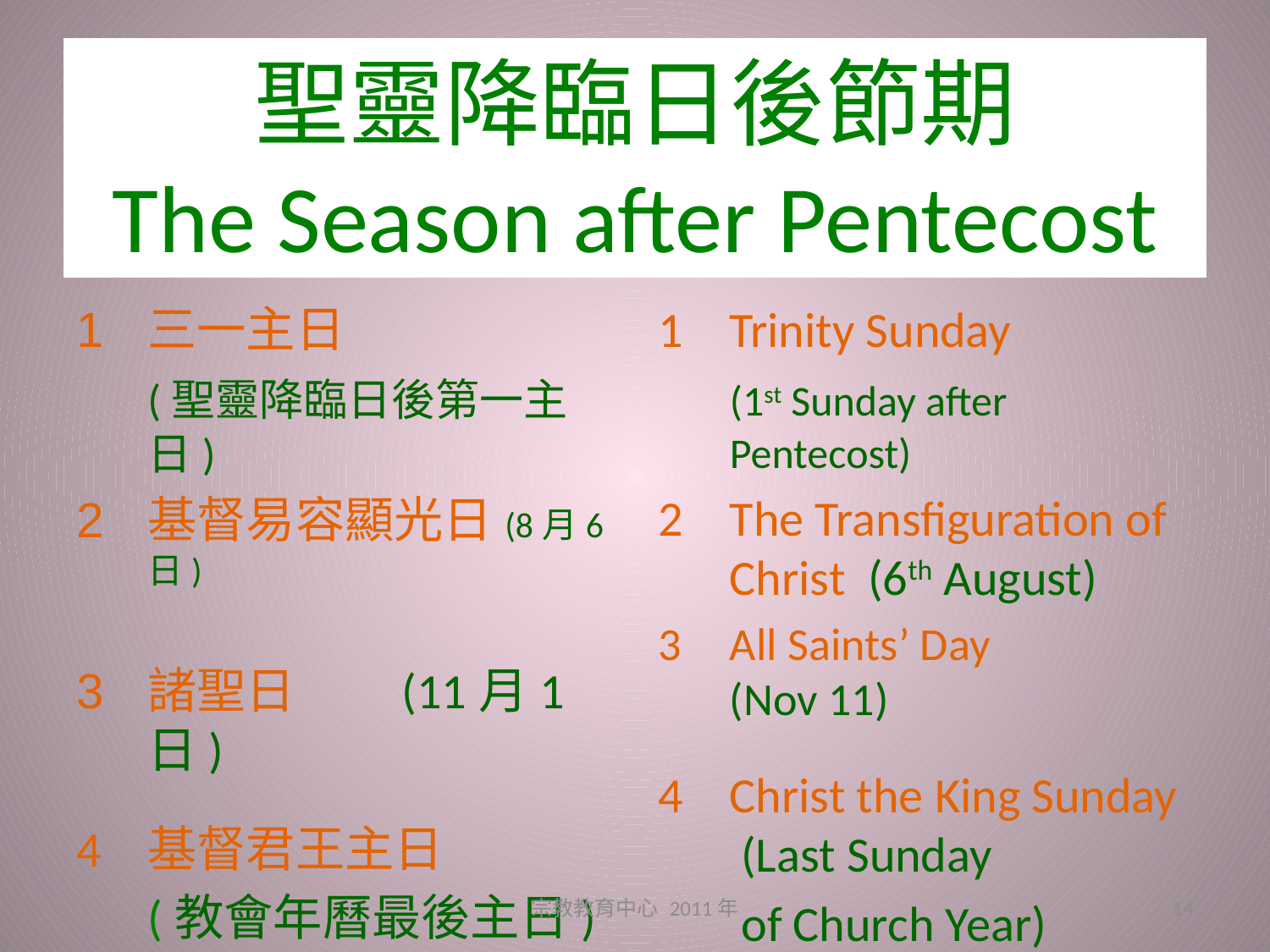

# 聖靈降臨日後節期 The Season after Pentecost

三一主日
	(聖靈降臨日後第一主日)
基督易容顯光日(8月6日)

諸聖日	(11月1日)

4	基督君王主日
	(教會年曆最後主日)

Trinity Sunday
	(1st Sunday after Pentecost)
The Transfiguration of Christ	 (6th August)
All Saints’ Day	(Nov 11)

Christ the King Sunday   (Last Sunday
	 of Church Year)

宗教教育中心 2011年
14